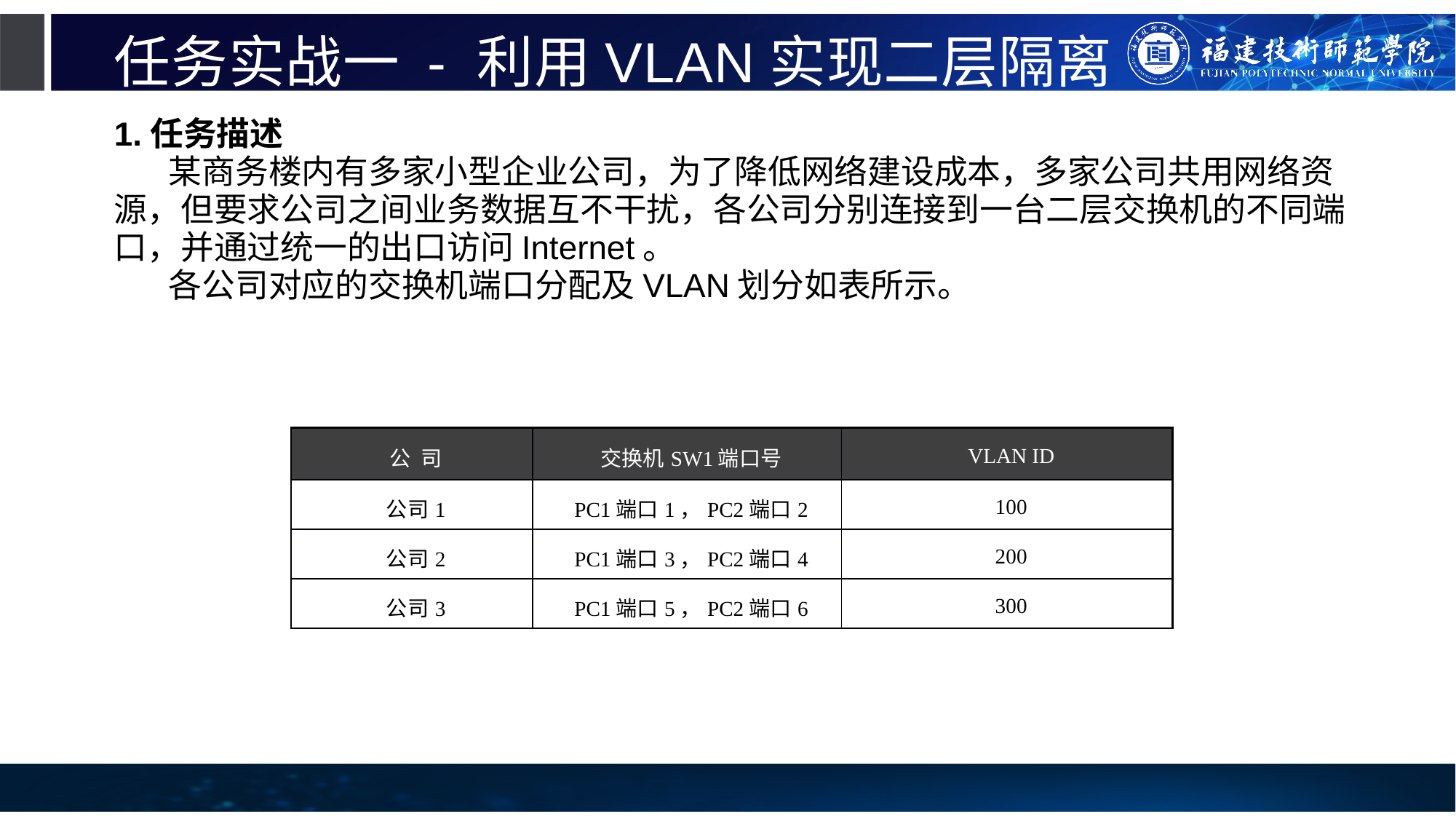

# 任务实战一 - 利用VLAN实现二层隔离
1.任务描述
某商务楼内有多家小型企业公司，为了降低网络建设成本，多家公司共用网络资源，但要求公司之间业务数据互不干扰，各公司分别连接到一台二层交换机的不同端口，并通过统一的出口访问Internet。
各公司对应的交换机端口分配及VLAN划分如表所示。

| 公 司 | 交换机SW1端口号 | VLAN ID |
| --- | --- | --- |
| 公司1 | PC1端口1，PC2端口2 | 100 |
| 公司2 | PC1端口3，PC2端口4 | 200 |
| 公司3 | PC1端口5，PC2端口6 | 300 |